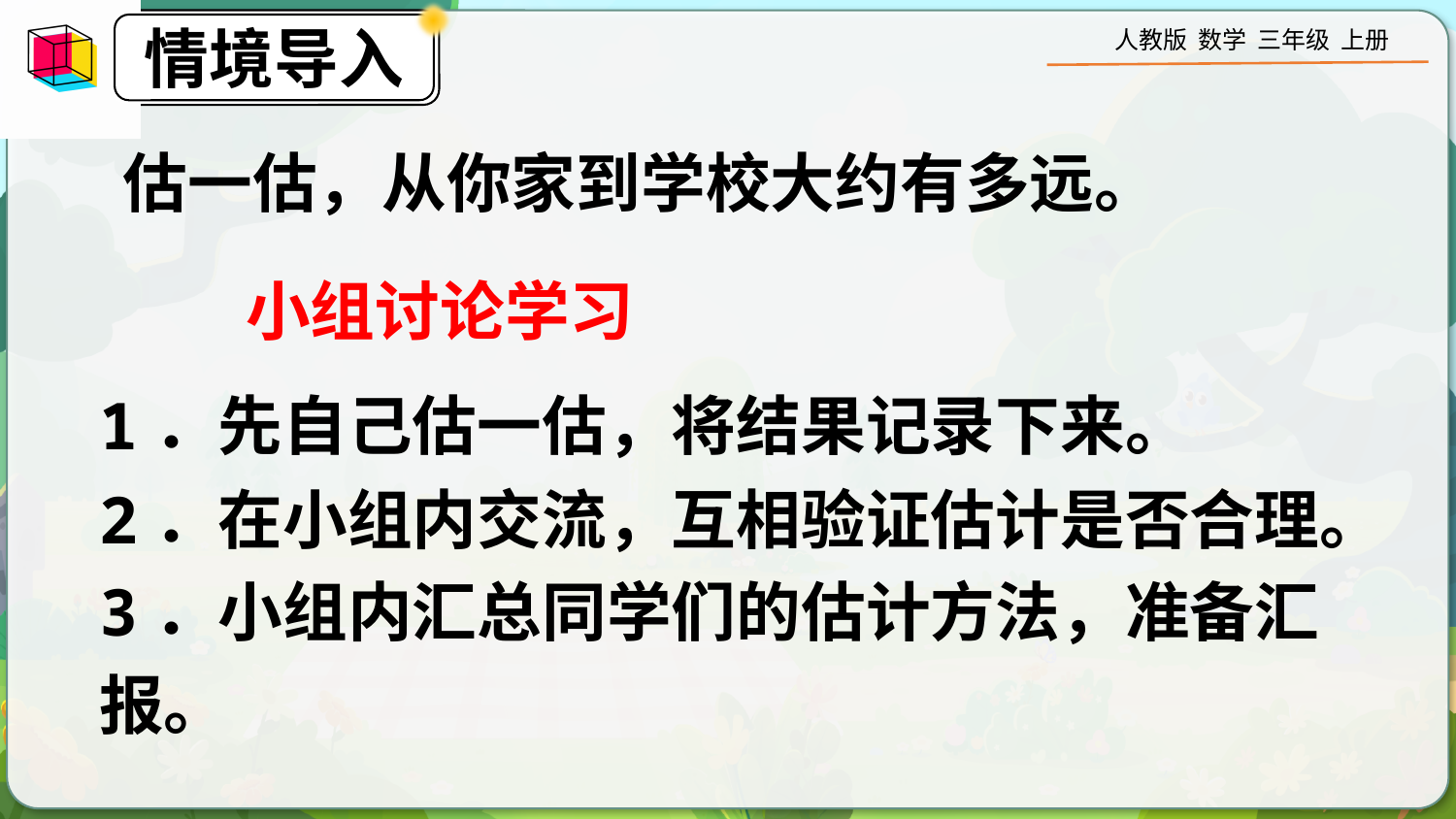

估一估，从你家到学校大约有多远。
小组讨论学习
1．先自己估一估，将结果记录下来。
2．在小组内交流，互相验证估计是否合理。
3．小组内汇总同学们的估计方法，准备汇报。